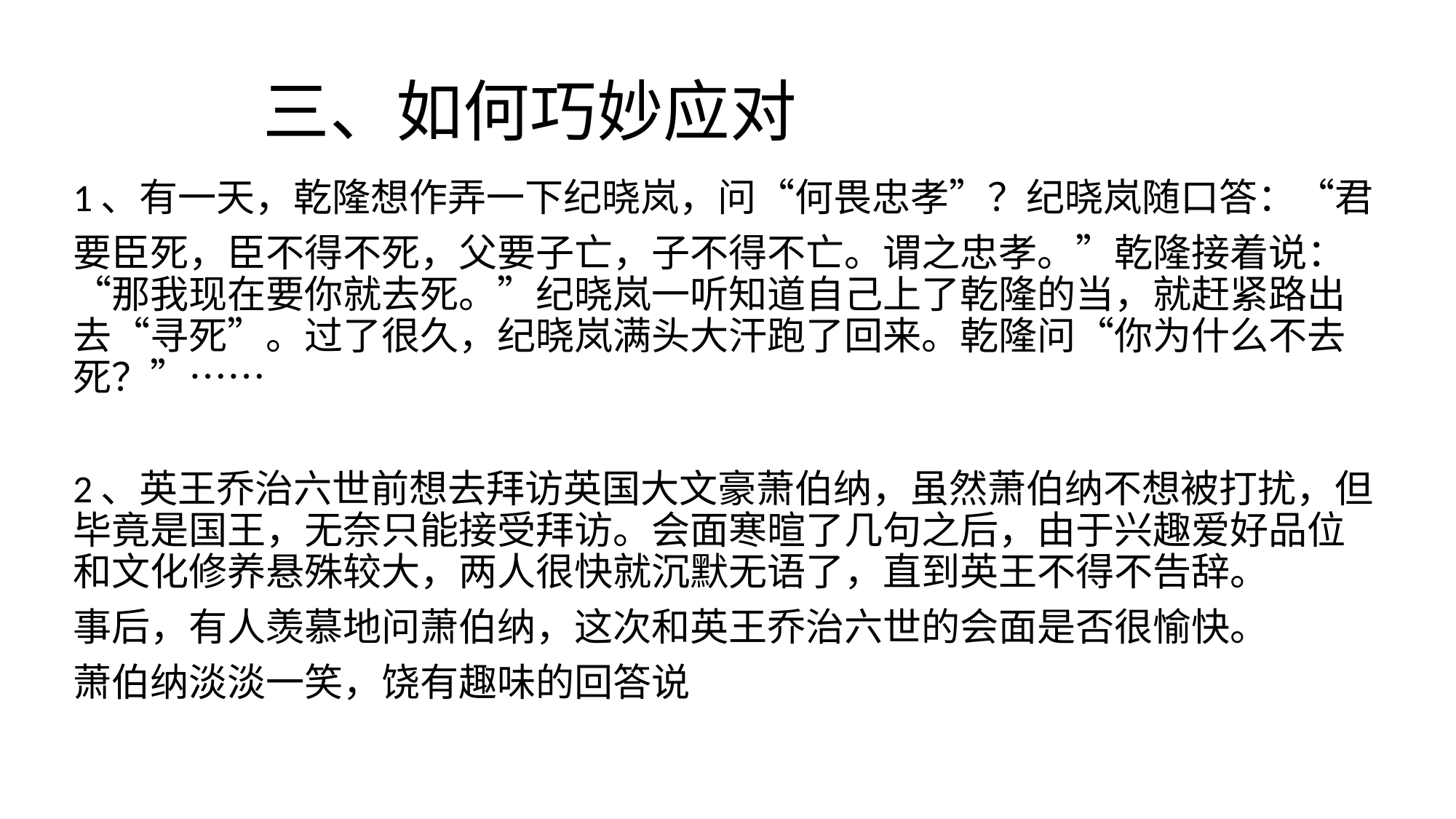

# 三、如何巧妙应对
1、有一天，乾隆想作弄一下纪晓岚，问“何畏忠孝”？纪晓岚随口答：“君
要臣死，臣不得不死，父要子亡，子不得不亡。谓之忠孝。”乾隆接着说：“那我现在要你就去死。”纪晓岚一听知道自己上了乾隆的当，就赶紧路出去“寻死”。过了很久，纪晓岚满头大汗跑了回来。乾隆问“你为什么不去死？”……

2、英王乔治六世前想去拜访英国大文豪萧伯纳，虽然萧伯纳不想被打扰，但毕竟是国王，无奈只能接受拜访。会面寒暄了几句之后，由于兴趣爱好品位和文化修养悬殊较大，两人很快就沉默无语了，直到英王不得不告辞。
事后，有人羡慕地问萧伯纳，这次和英王乔治六世的会面是否很愉快。
萧伯纳淡淡一笑，饶有趣味的回答说